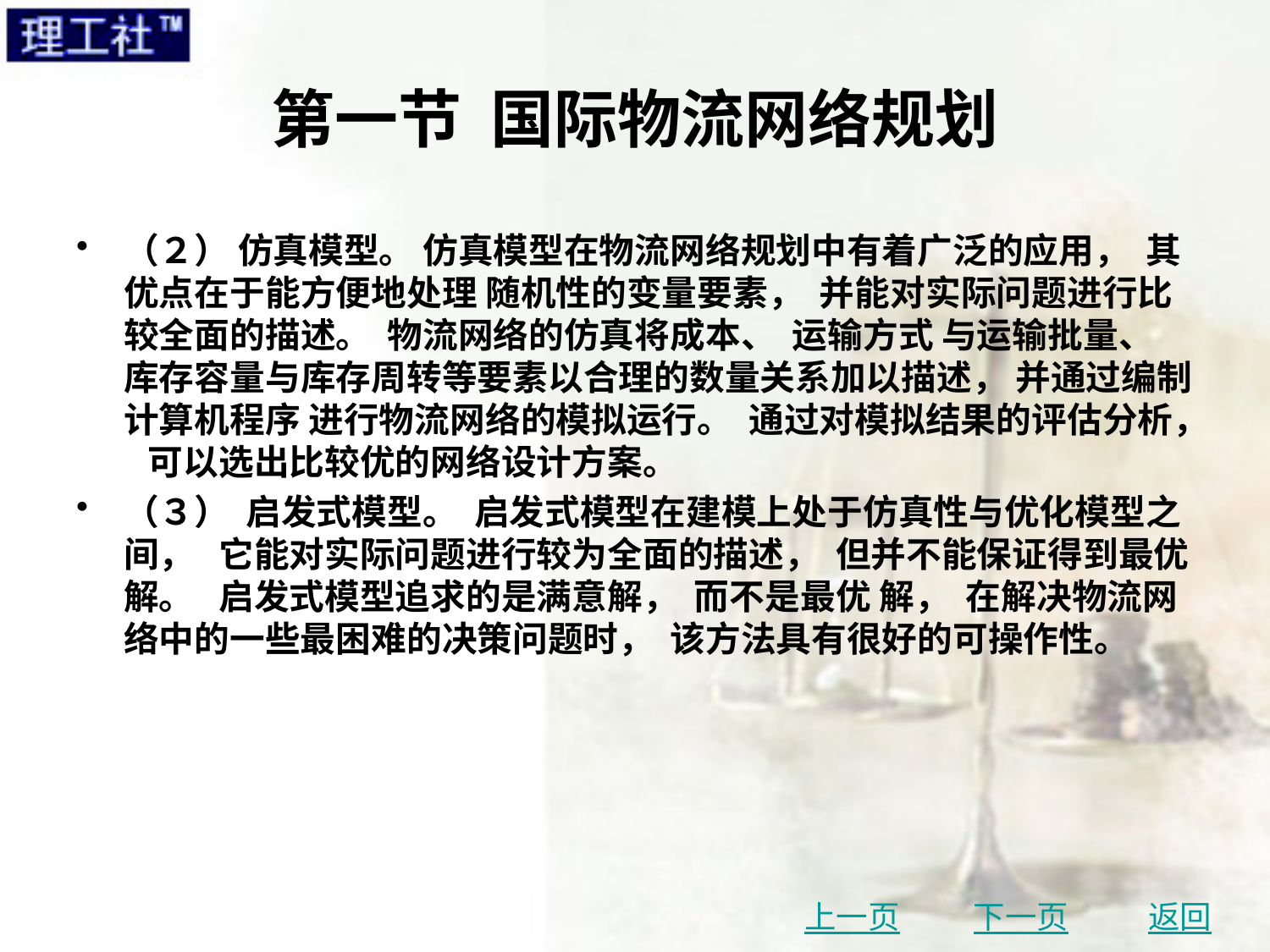

# 第一节  国际物流网络规划
（２） 仿真模型。 仿真模型在物流网络规划中有着广泛的应用，  其优点在于能方便地处理 随机性的变量要素，  并能对实际问题进行比较全面的描述。  物流网络的仿真将成本、  运输方式 与运输批量、  库存容量与库存周转等要素以合理的数量关系加以描述， 并通过编制计算机程序 进行物流网络的模拟运行。  通过对模拟结果的评估分析，   可以选出比较优的网络设计方案。
（３）  启发式模型。  启发式模型在建模上处于仿真性与优化模型之间，   它能对实际问题进行较为全面的描述，  但并不能保证得到最优解。   启发式模型追求的是满意解，  而不是最优 解，  在解决物流网络中的一些最困难的决策问题时，  该方法具有很好的可操作性。

上一页
下一页
返回